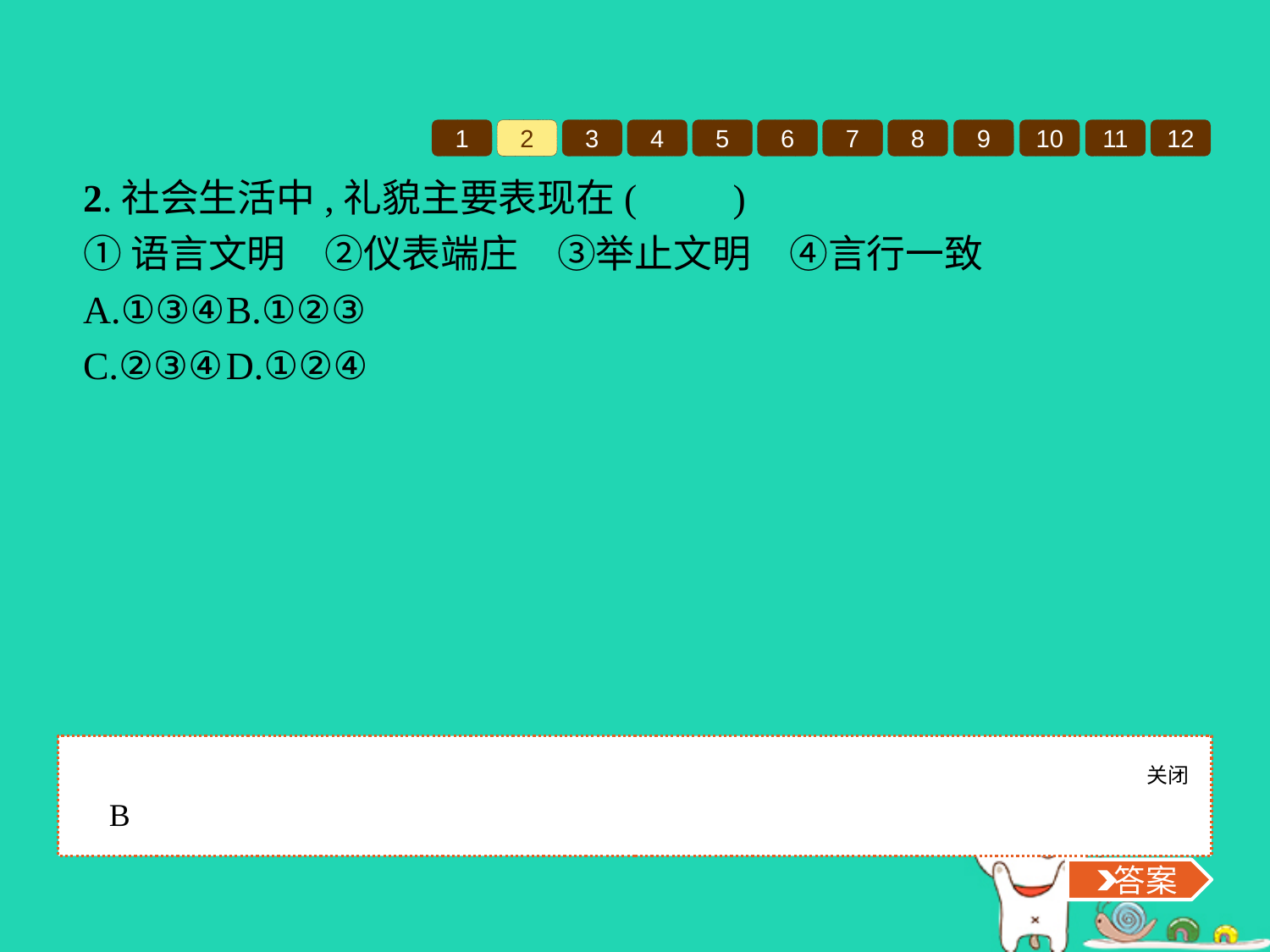

1
2
3
4
5
6
7
8
9
10
11
12
2.社会生活中,礼貌主要表现在(　　)
①语言文明　②仪表端庄　③举止文明　④言行一致
A.①③④	B.①②③
C.②③④	D.①②④

关闭
  答案

B
  答案